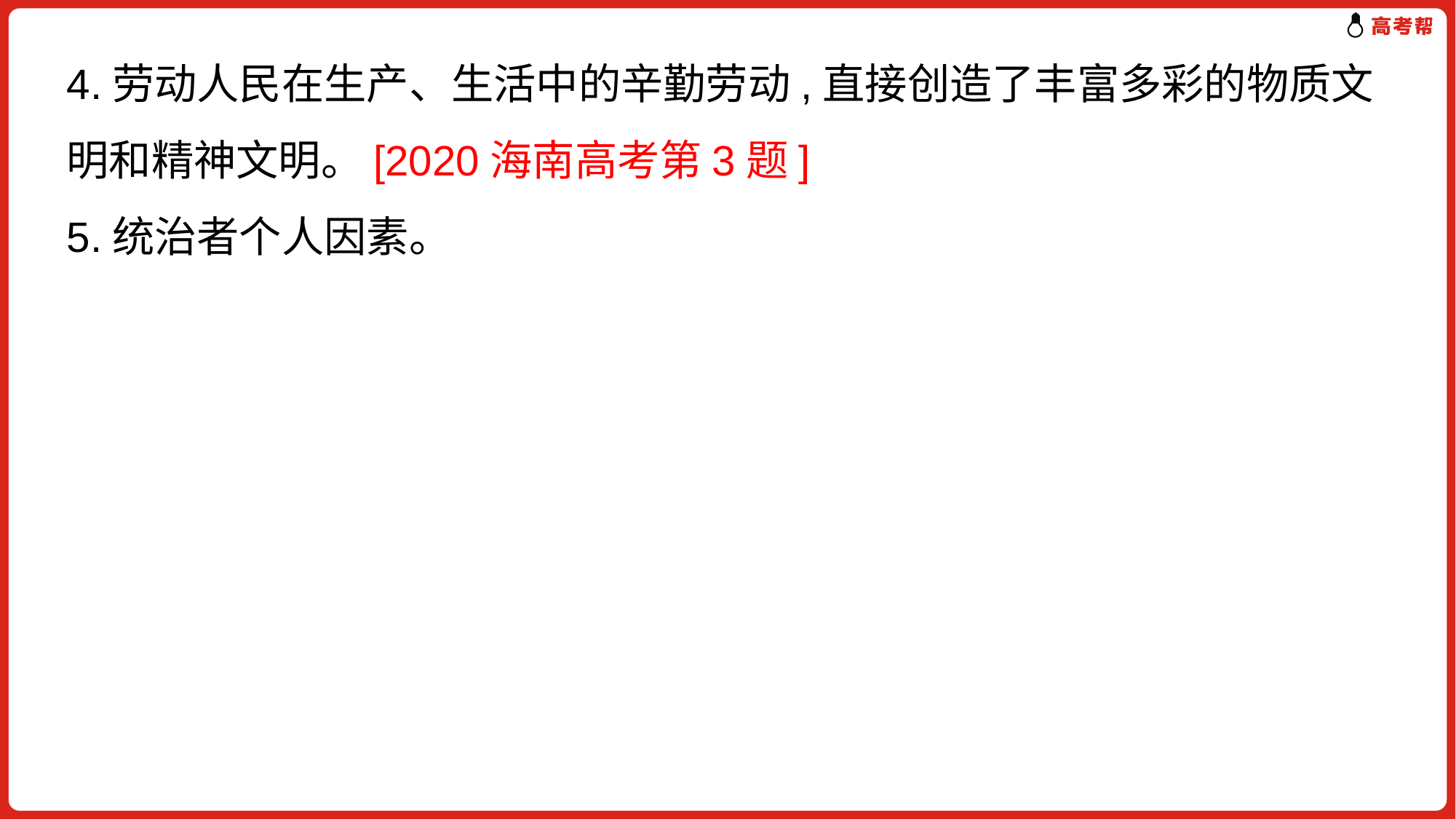

4.劳动人民在生产、生活中的辛勤劳动,直接创造了丰富多彩的物质文明和精神文明。[2020海南高考第3题]
5.统治者个人因素。